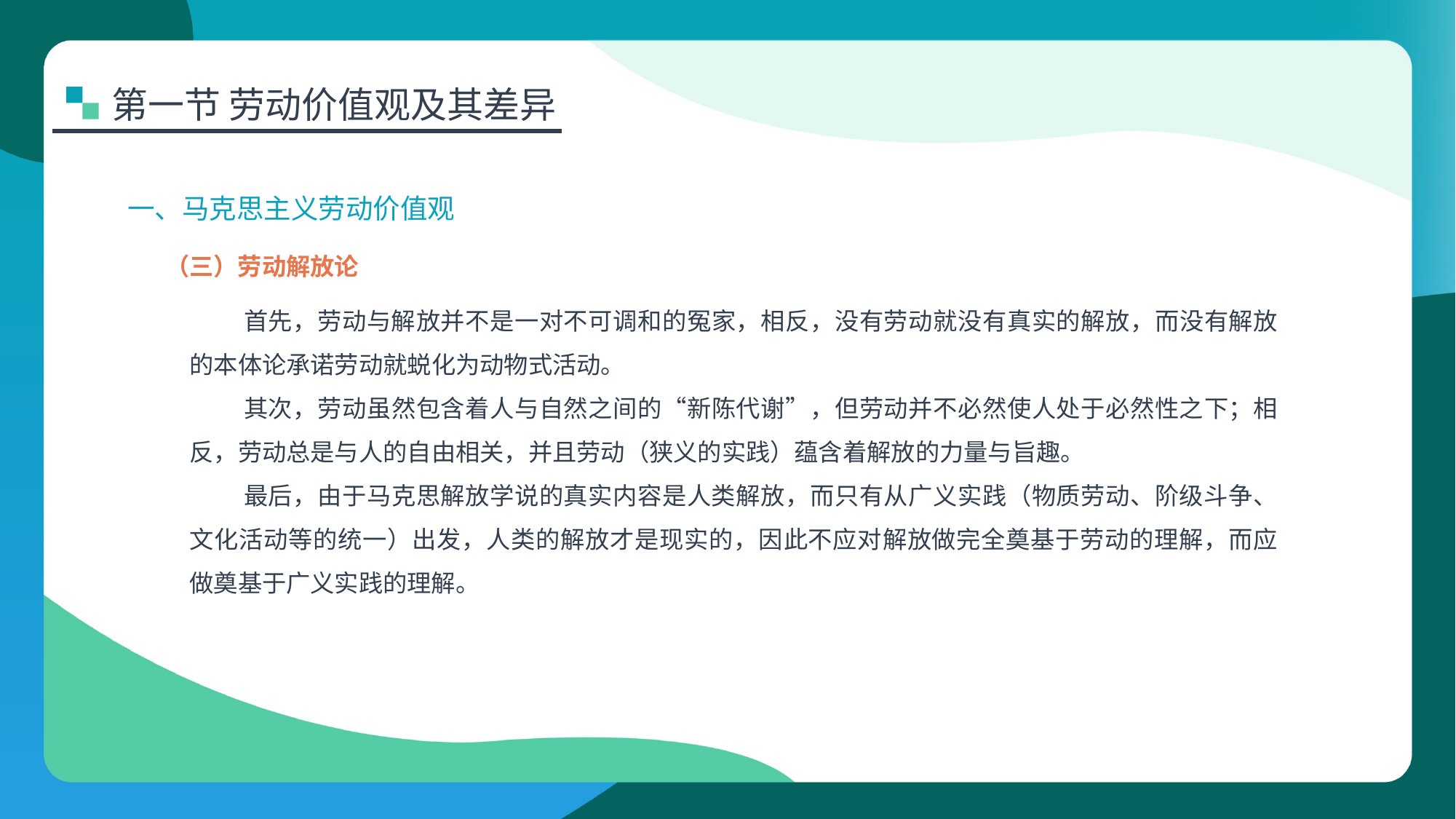

第一节 劳动价值观及其差异

一、马克思主义劳动价值观
（三）劳动解放论
首先，劳动与解放并不是一对不可调和的冤家，相反，没有劳动就没有真实的解放，而没有解放的本体论承诺劳动就蜕化为动物式活动。
其次，劳动虽然包含着人与自然之间的“新陈代谢”，但劳动并不必然使人处于必然性之下；相反，劳动总是与人的自由相关，并且劳动（狭义的实践）蕴含着解放的力量与旨趣。
最后，由于马克思解放学说的真实内容是人类解放，而只有从广义实践（物质劳动、阶级斗争、文化活动等的统一）出发，人类的解放才是现实的，因此不应对解放做完全奠基于劳动的理解，而应做奠基于广义实践的理解。